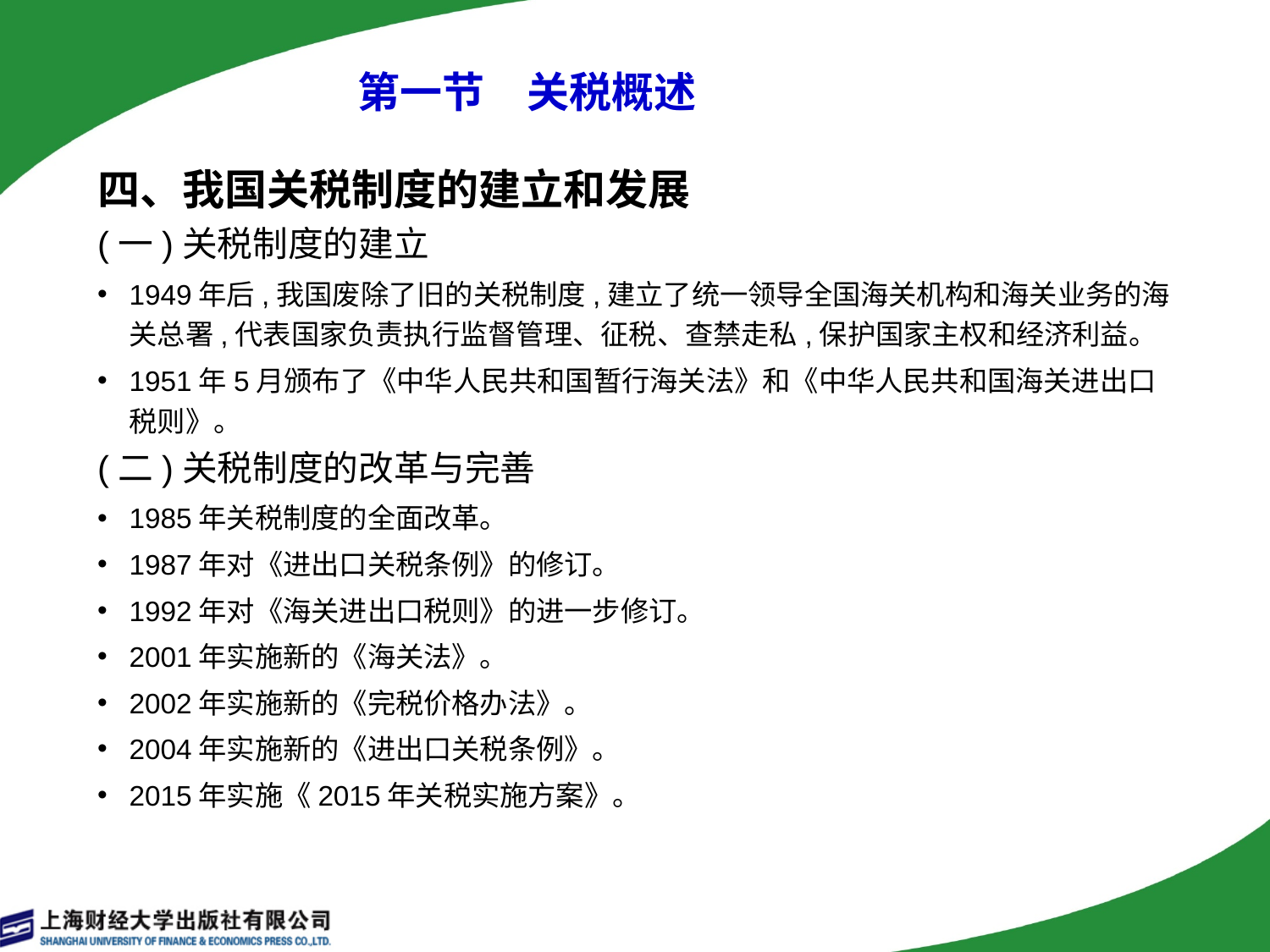

# 第一节　关税概述
四、我国关税制度的建立和发展
(一)关税制度的建立
1949年后,我国废除了旧的关税制度,建立了统一领导全国海关机构和海关业务的海关总署,代表国家负责执行监督管理、征税、查禁走私,保护国家主权和经济利益。
1951年5月颁布了《中华人民共和国暂行海关法》和《中华人民共和国海关进出口税则》。
(二)关税制度的改革与完善
1985年关税制度的全面改革。
1987年对《进出口关税条例》的修订。
1992年对《海关进出口税则》的进一步修订。
2001年实施新的《海关法》。
2002年实施新的《完税价格办法》。
2004年实施新的《进出口关税条例》。
2015年实施《2015年关税实施方案》。